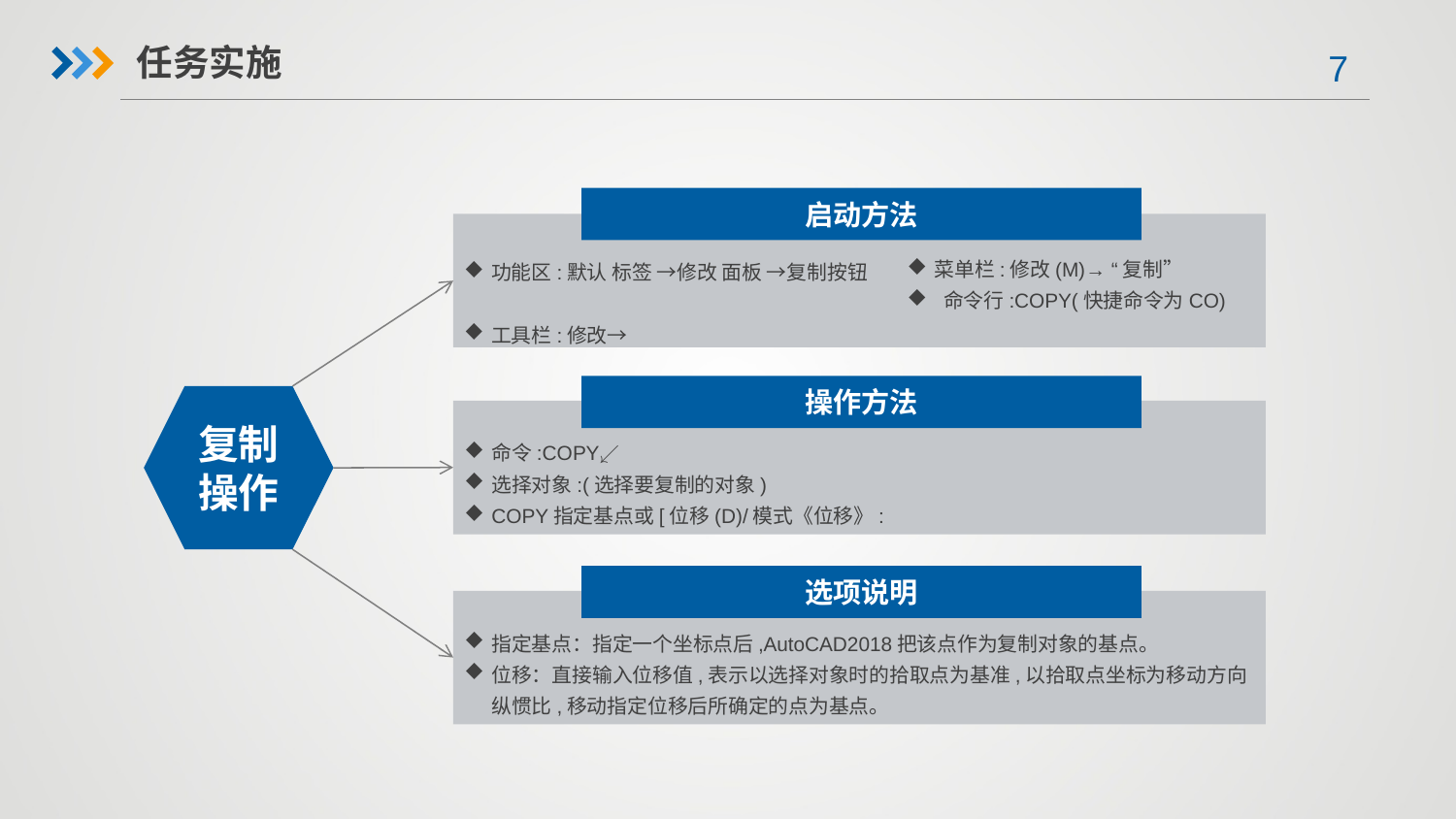

任务实施
启动方法

菜单栏:修改(M)→ “复制”
 命令行:COPY(快捷命令为CO)
功能区:默认 标签 →修改 面板 →复制按钮
工具栏:修改→
操作方法
复制操作

命令:COPY↙
选择对象:(选择要复制的对象)
COPY指定基点或[位移(D)/模式《位移》:
选项说明

指定基点：指定一个坐标点后,AutoCAD2018把该点作为复制对象的基点。
位移：直接输入位移值,表示以选择对象时的拾取点为基准,以拾取点坐标为移动方向纵惯比,移动指定位移后所确定的点为基点。